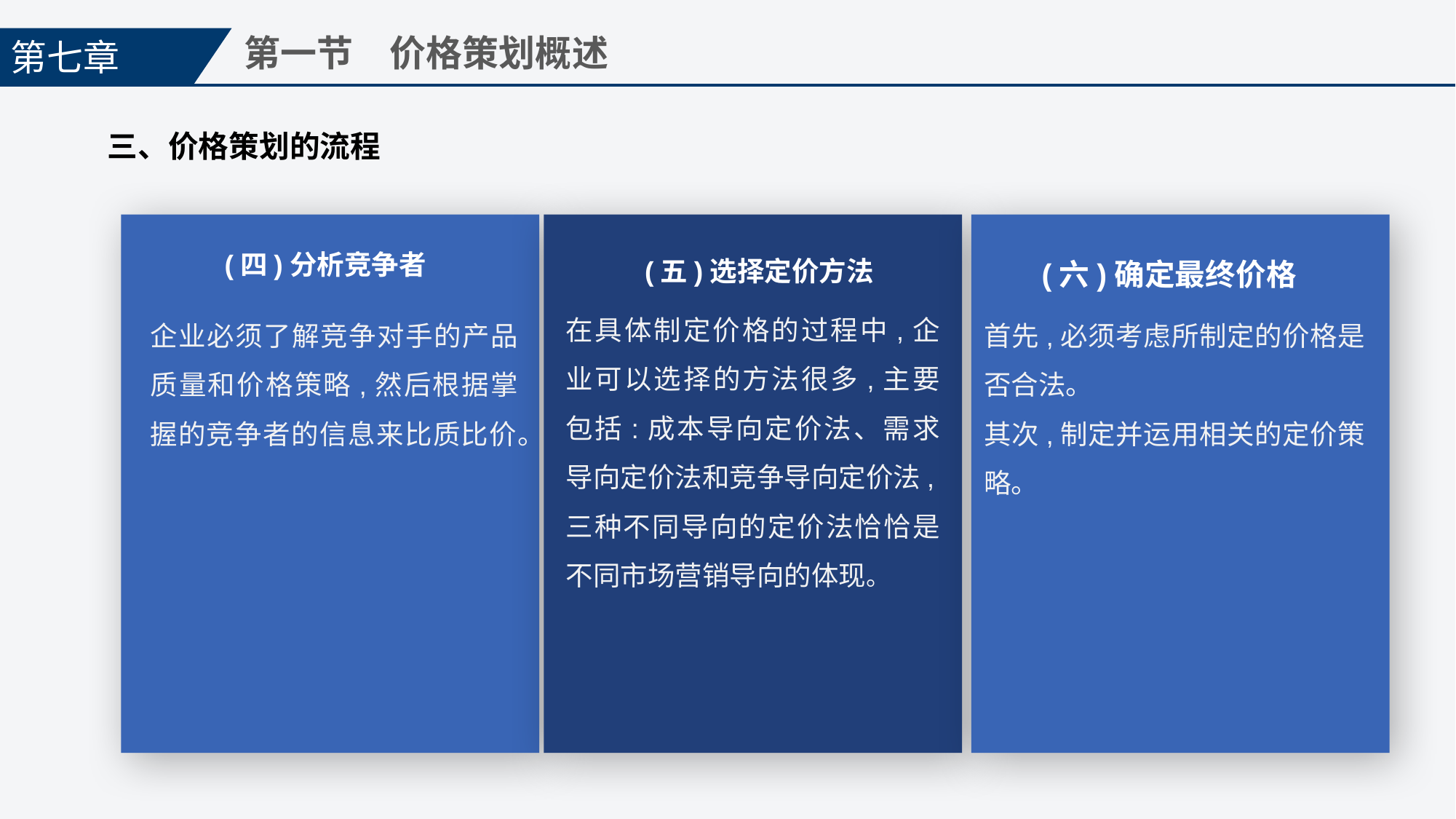

第七章
第一节　价格策划概述
三、价格策划的流程

(四)分析竞争者
(五)选择定价方法
(六)确定最终价格
在具体制定价格的过程中,企业可以选择的方法很多,主要包括:成本导向定价法、需求导向定价法和竞争导向定价法,三种不同导向的定价法恰恰是不同市场营销导向的体现。
企业必须了解竞争对手的产品质量和价格策略,然后根据掌握的竞争者的信息来比质比价。
首先,必须考虑所制定的价格是否合法。
其次,制定并运用相关的定价策略。